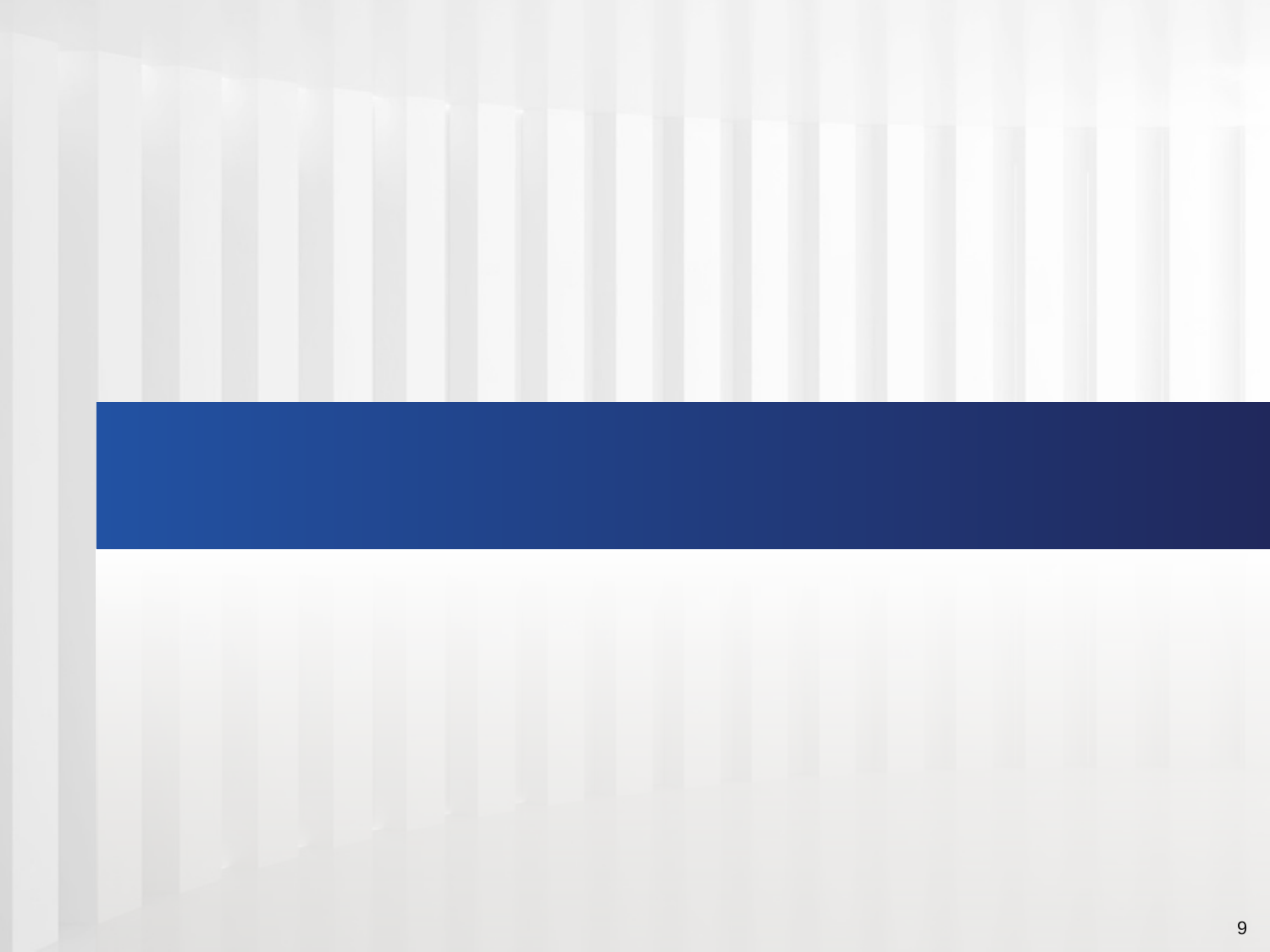

# [2016. 3. 16.자 특허법원 침해소송 항소심 심리 매뉴얼에서 증거조사 관련 요약]